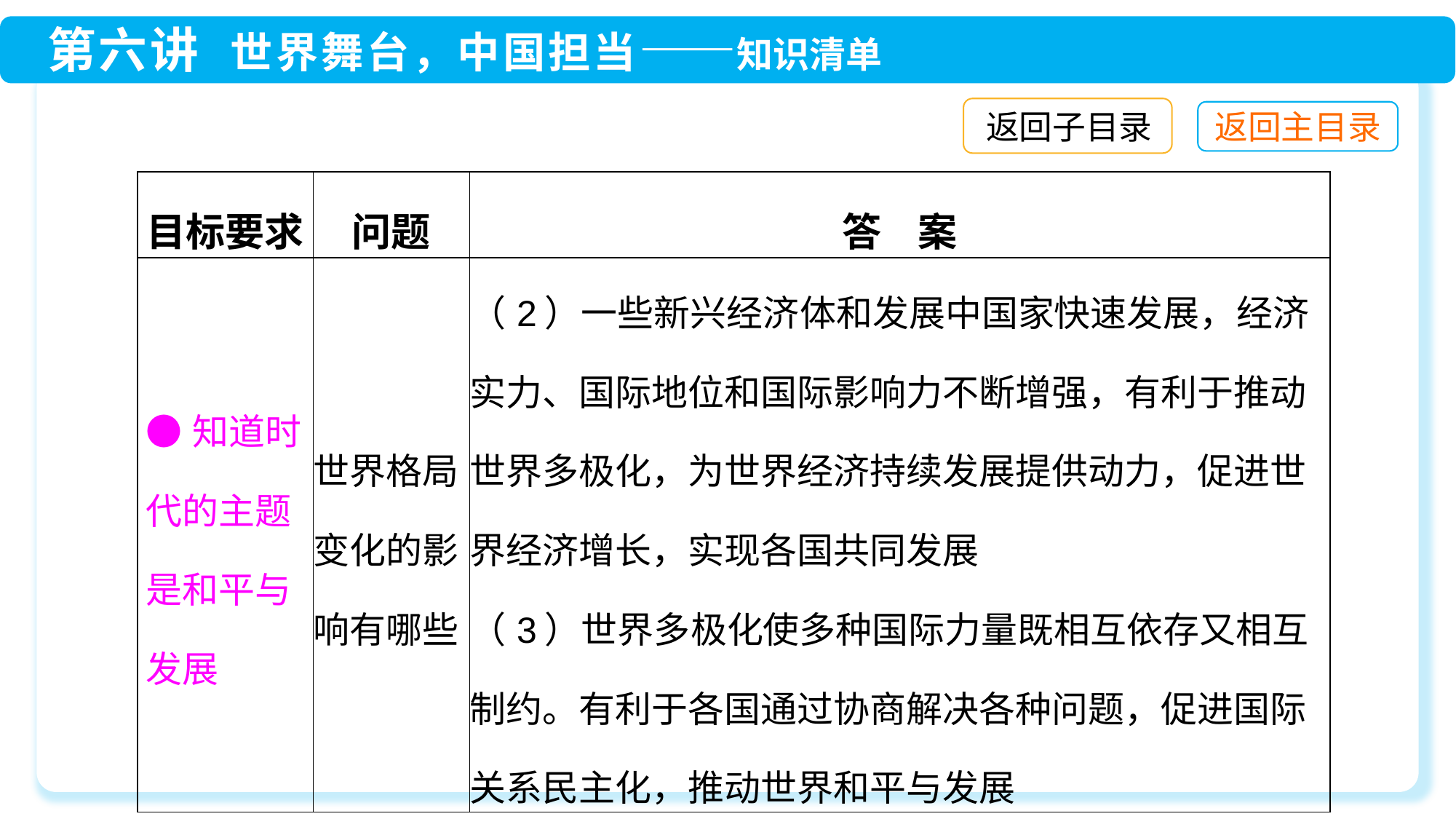

返回子目录
| 目标要求 | 问题 | 答 案 |
| --- | --- | --- |
| ●知道时代的主题是和平与发展 | 世界格局变化的影响有哪些 | （2）一些新兴经济体和发展中国家快速发展，经济实力、国际地位和国际影响力不断增强，有利于推动世界多极化，为世界经济持续发展提供动力，促进世界经济增长，实现各国共同发展 （3）世界多极化使多种国际力量既相互依存又相互制约。有利于各国通过协商解决各种问题，促进国际关系民主化，推动世界和平与发展 |